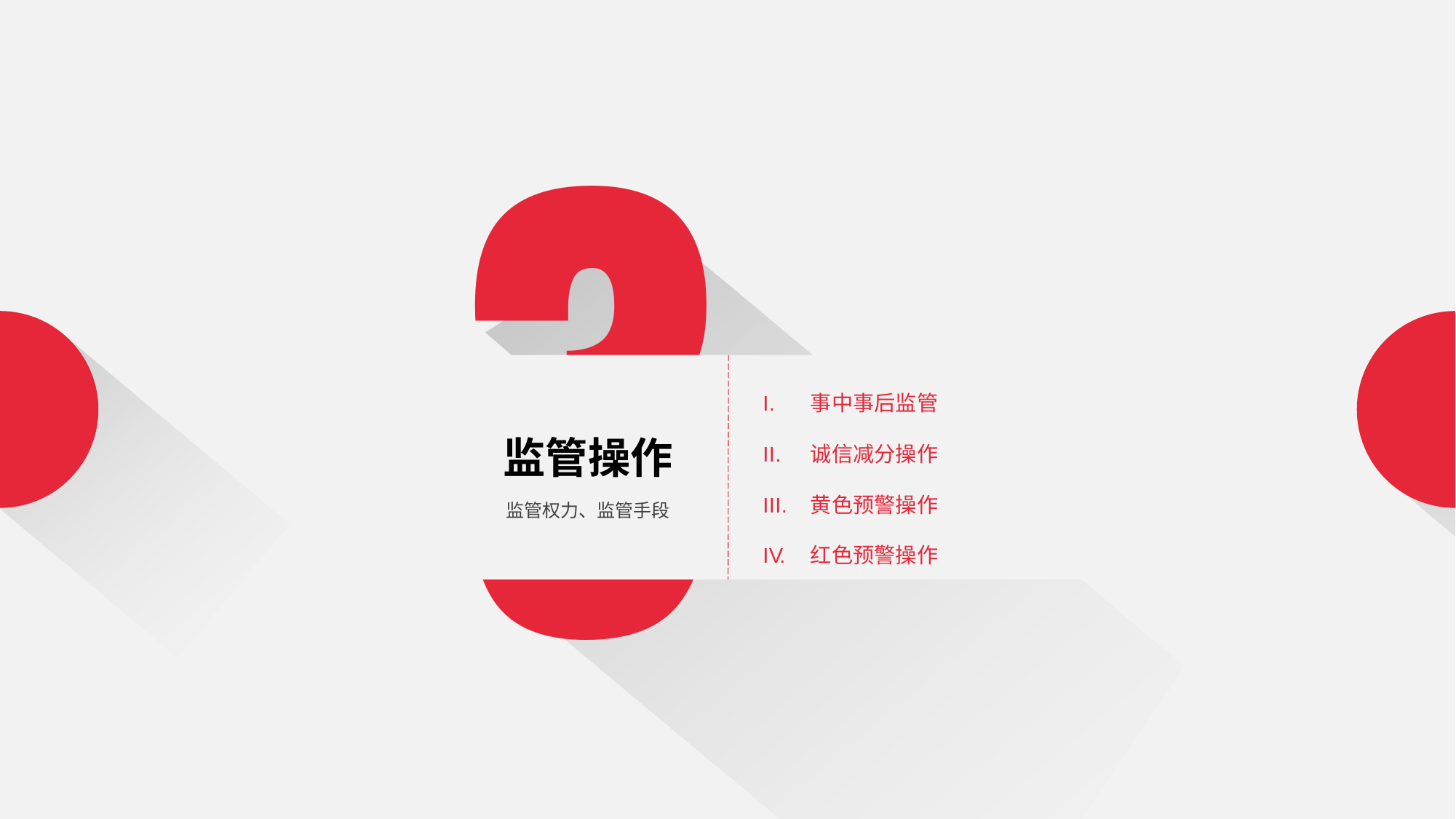

3

监管操作
监管权力、监管手段
事中事后监管
诚信减分操作
黄色预警操作
红色预警操作